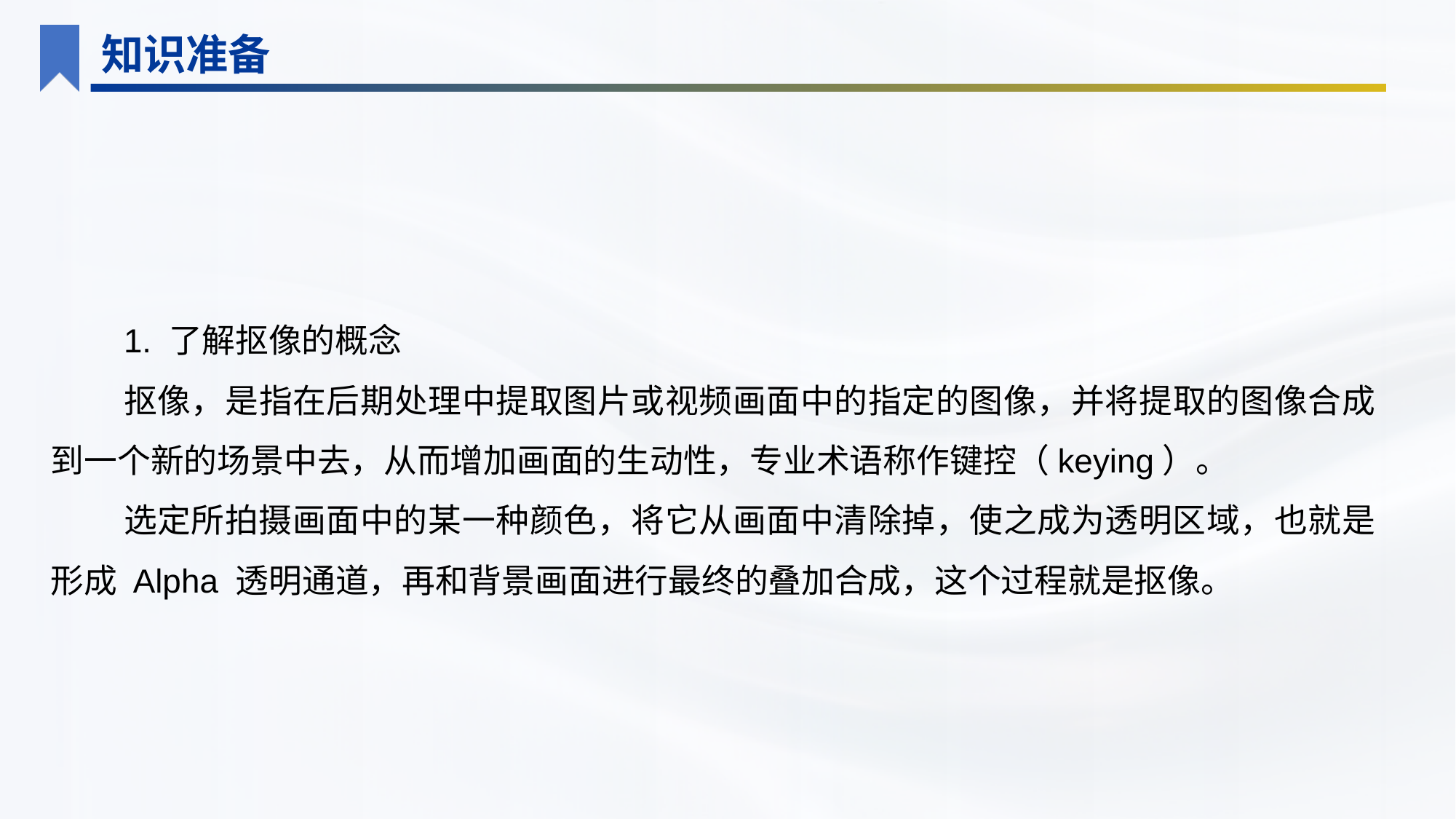

知识准备
1. 了解抠像的概念
抠像，是指在后期处理中提取图片或视频画面中的指定的图像，并将提取的图像合成到一个新的场景中去，从而增加画面的生动性，专业术语称作键控（keying）。
选定所拍摄画面中的某一种颜色，将它从画面中清除掉，使之成为透明区域，也就是形成 Alpha 透明通道，再和背景画面进行最终的叠加合成，这个过程就是抠像。